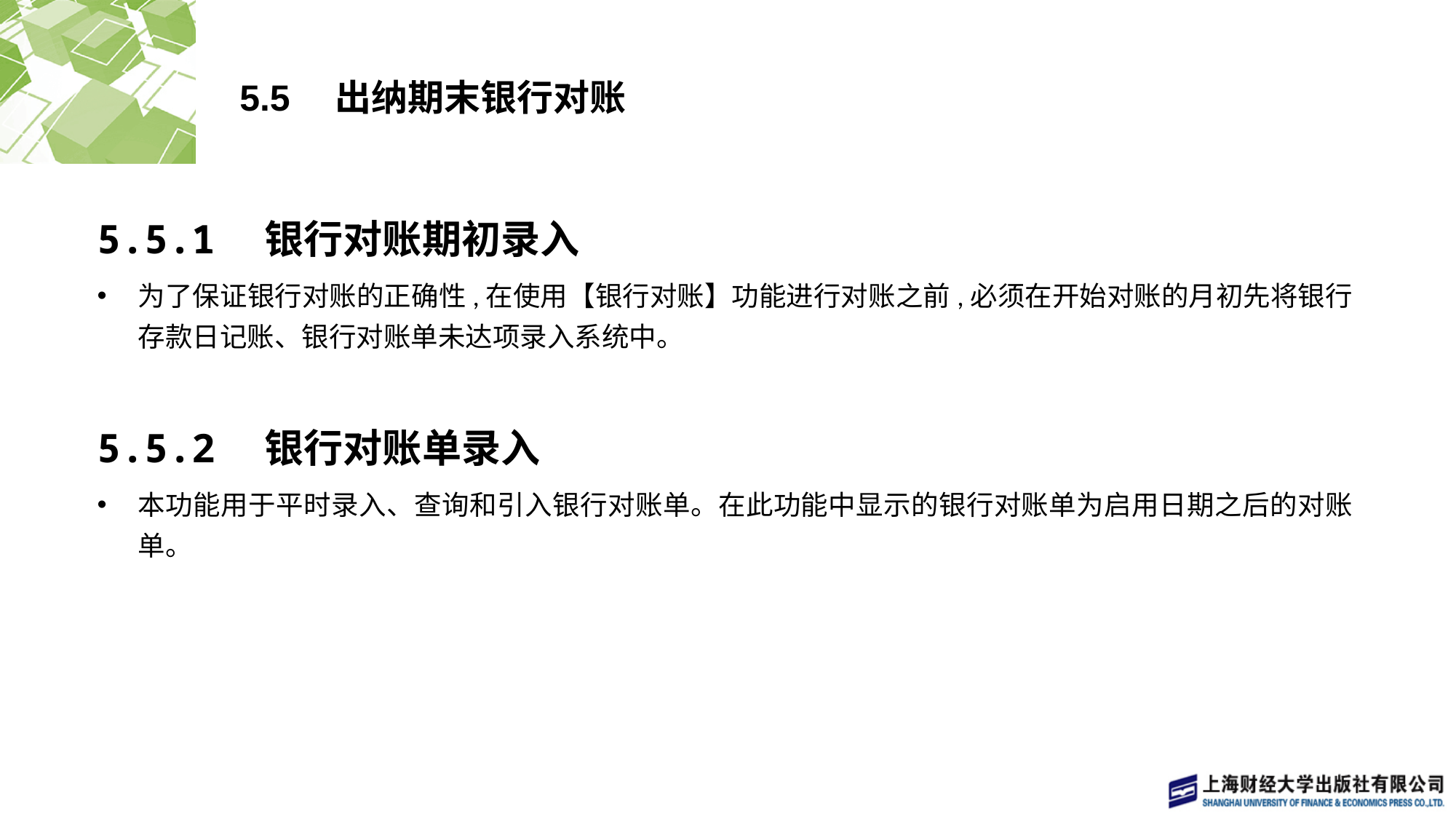

# 5.5　出纳期末银行对账
5.5.1　银行对账期初录入
为了保证银行对账的正确性,在使用【银行对账】功能进行对账之前,必须在开始对账的月初先将银行存款日记账、银行对账单未达项录入系统中。

5.5.2　银行对账单录入
本功能用于平时录入、查询和引入银行对账单。在此功能中显示的银行对账单为启用日期之后的对账单。